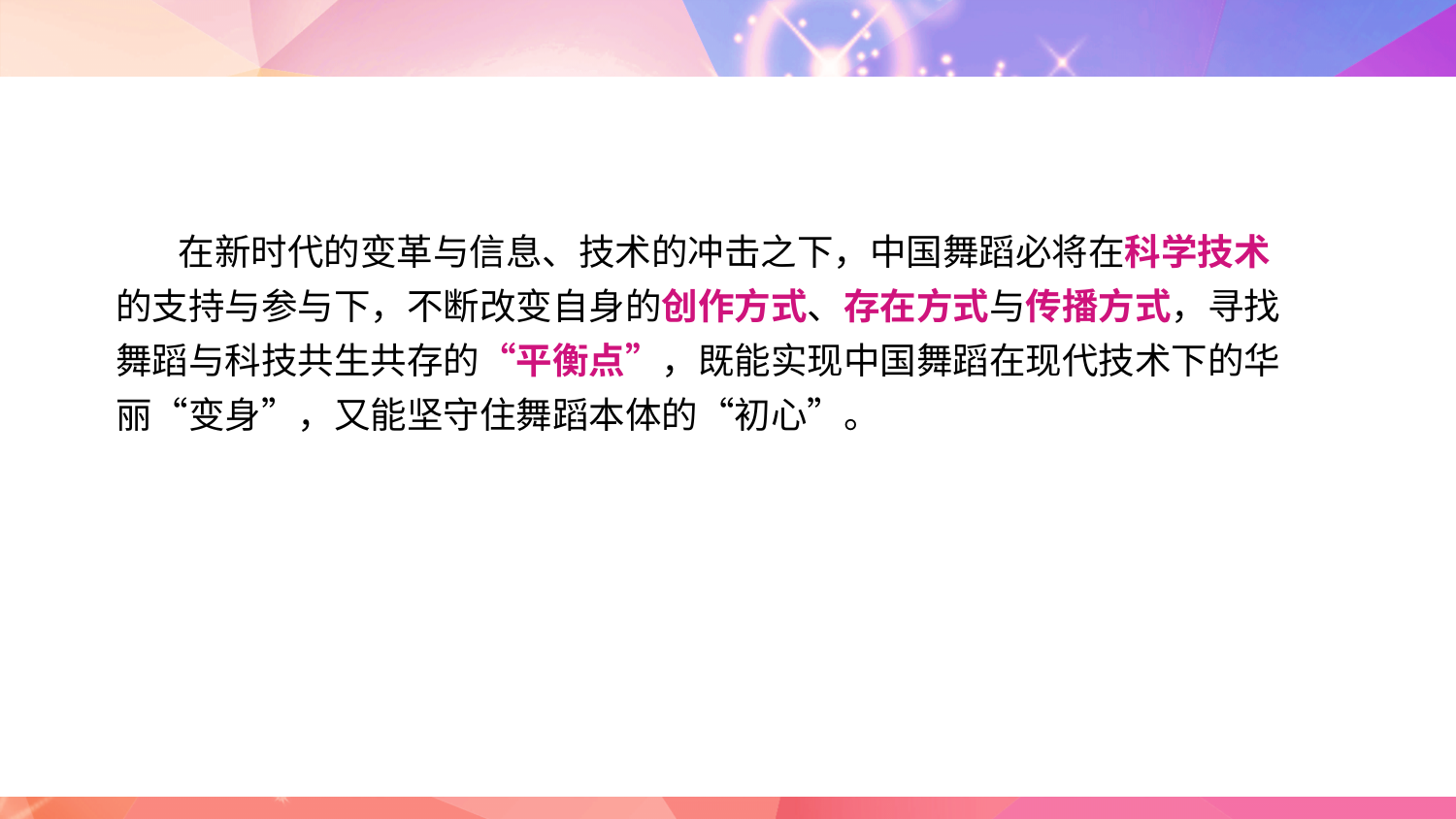

在新时代的变革与信息、技术的冲击之下，中国舞蹈必将在科学技术的支持与参与下，不断改变自身的创作方式、存在方式与传播方式，寻找舞蹈与科技共生共存的“平衡点”，既能实现中国舞蹈在现代技术下的华丽“变身”，又能坚守住舞蹈本体的“初心”。